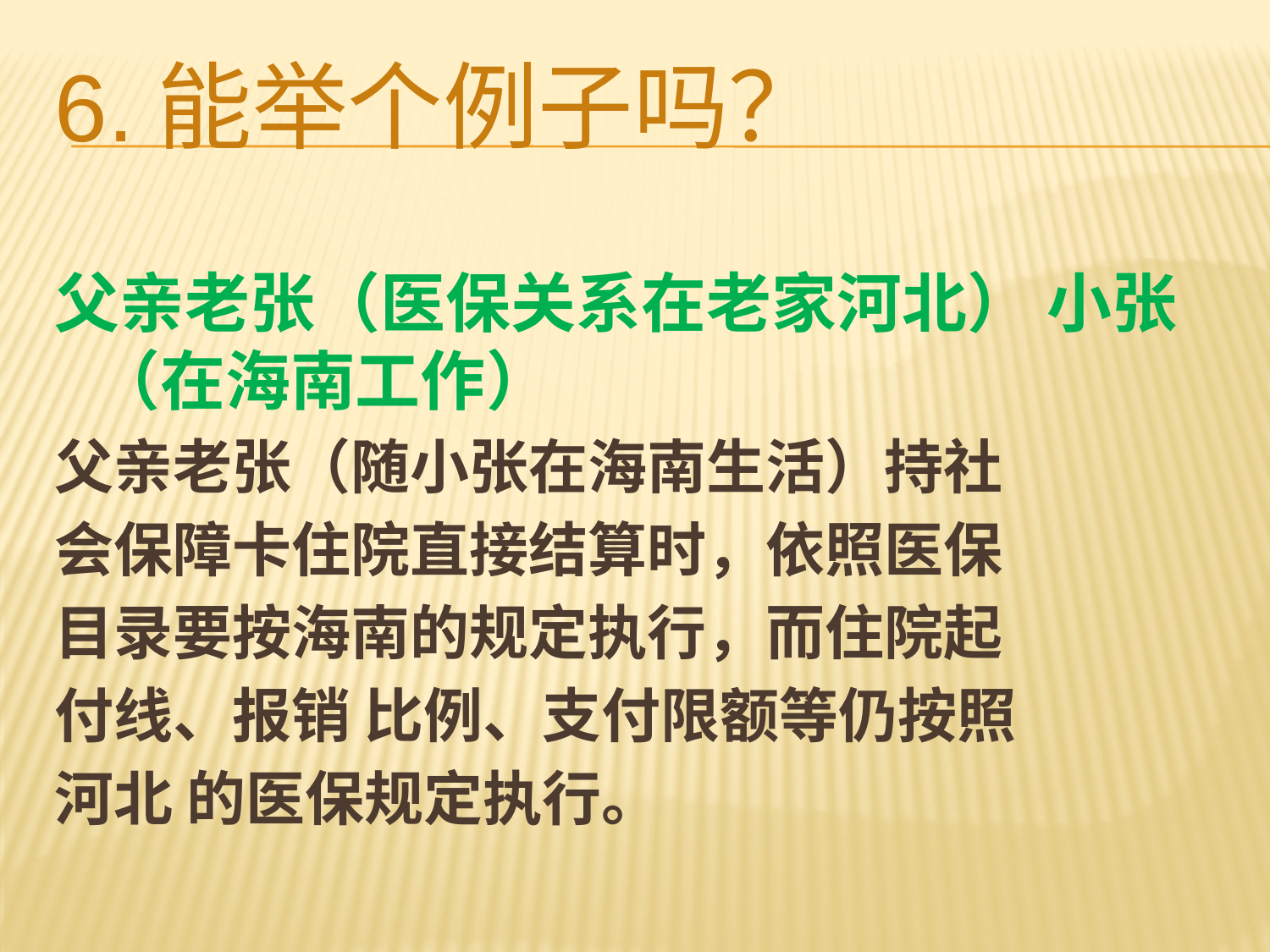

# 6.能举个例子吗？

父亲老张（医保关系在老家河北） 小张（在海南工作）
父亲老张（随小张在海南生活）持社
会保障卡住院直接结算时，依照医保
目录要按海南的规定执行，而住院起
付线、报销 比例、支付限额等仍按照
河北 的医保规定执行。